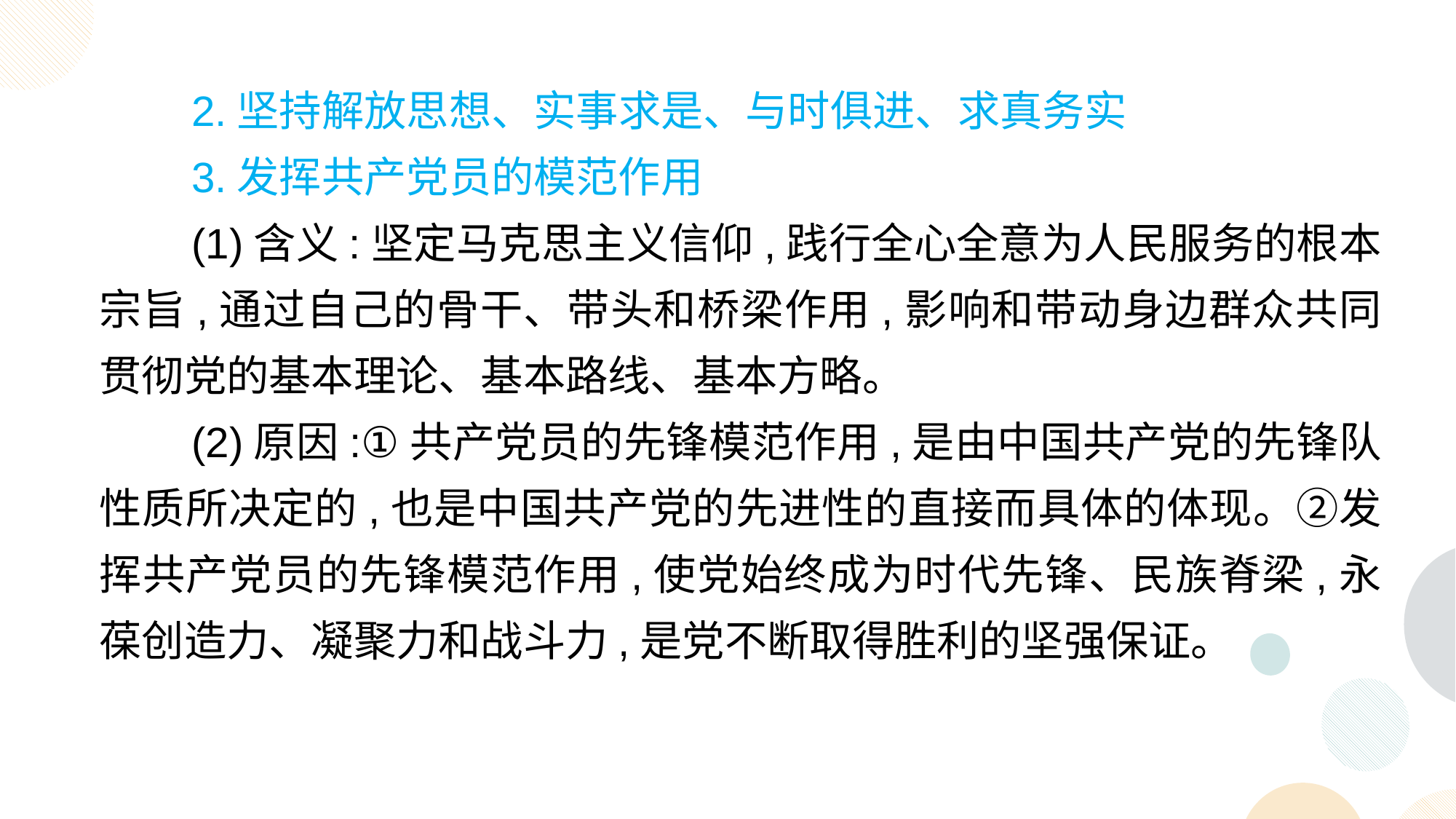

2.坚持解放思想、实事求是、与时俱进、求真务实
3.发挥共产党员的模范作用
(1)含义:坚定马克思主义信仰,践行全心全意为人民服务的根本宗旨,通过自己的骨干、带头和桥梁作用,影响和带动身边群众共同贯彻党的基本理论、基本路线、基本方略。
(2)原因:①共产党员的先锋模范作用,是由中国共产党的先锋队性质所决定的,也是中国共产党的先进性的直接而具体的体现。②发挥共产党员的先锋模范作用,使党始终成为时代先锋、民族脊梁,永葆创造力、凝聚力和战斗力,是党不断取得胜利的坚强保证。